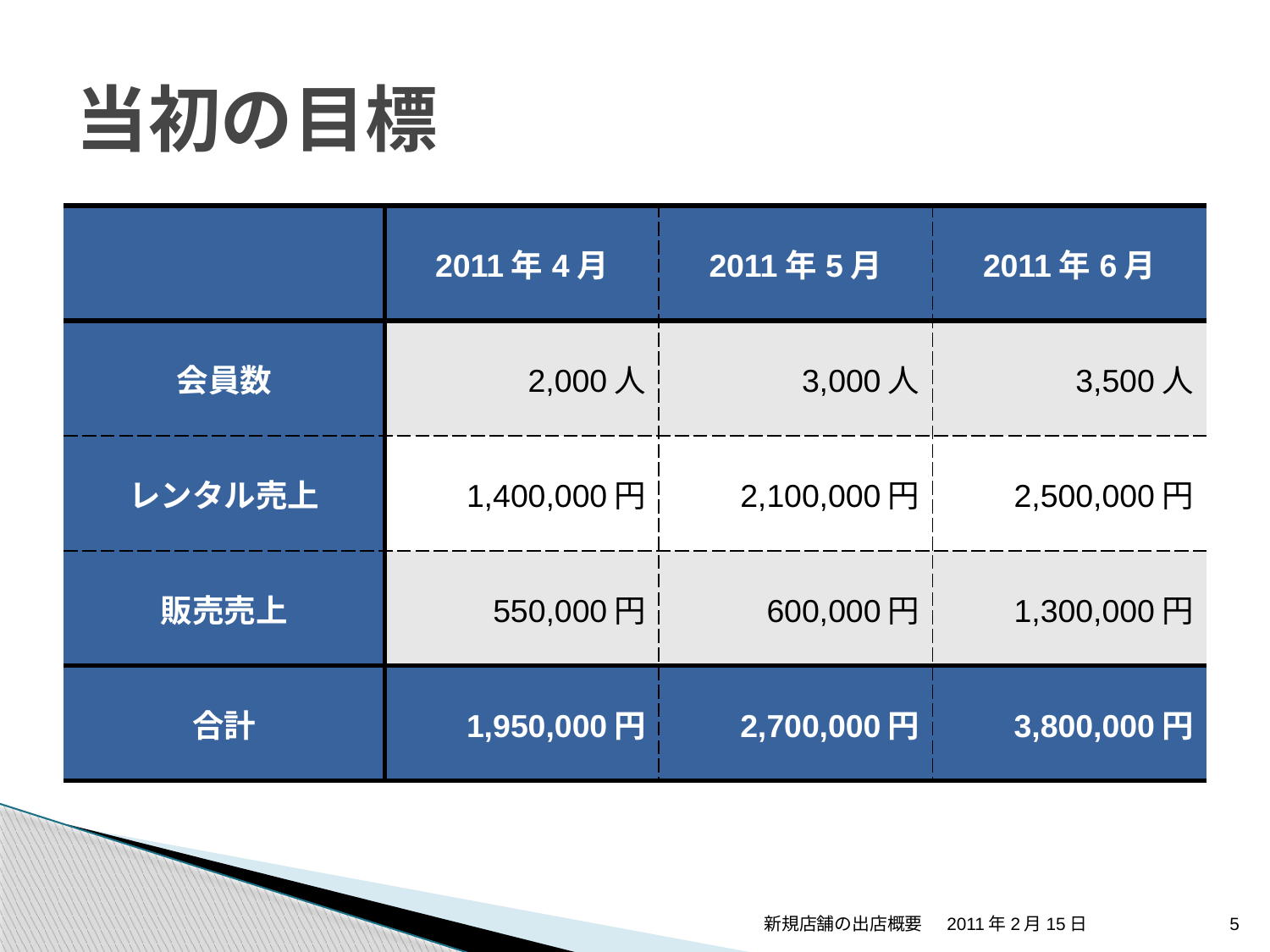

# 当初の目標
|  | 2011年4月 | 2011年5月 | 2011年6月 |
| --- | --- | --- | --- |
| 会員数 | 2,000人 | 3,000人 | 3,500人 |
| レンタル売上 | 1,400,000円 | 2,100,000円 | 2,500,000円 |
| 販売売上 | 550,000円 | 600,000円 | 1,300,000円 |
| 合計 | 1,950,000円 | 2,700,000円 | 3,800,000円 |
新規店舗の出店概要
2011年2月15日
5